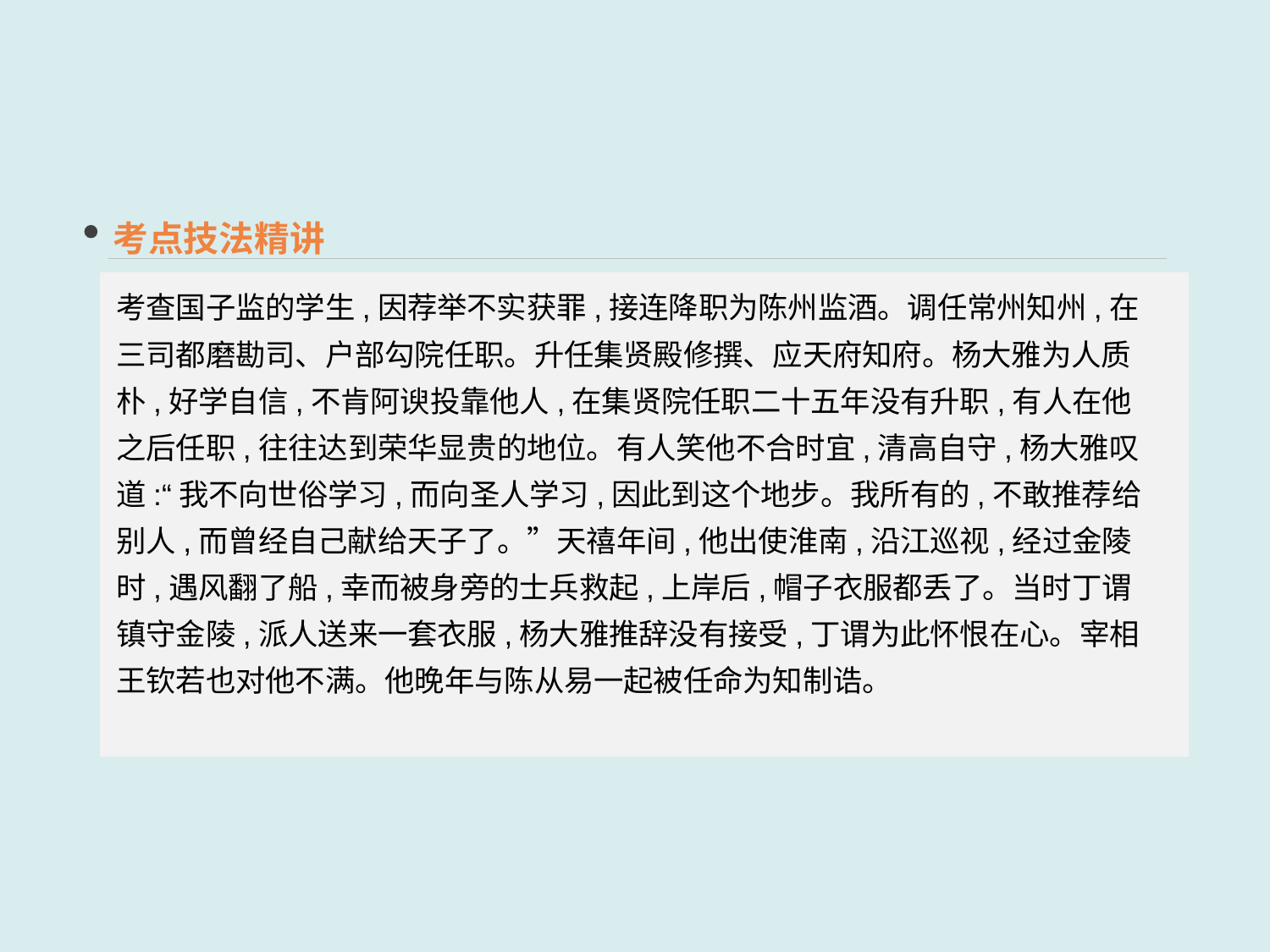

考点技法精讲

考查国子监的学生,因荐举不实获罪,接连降职为陈州监酒。调任常州知州,在三司都磨勘司、户部勾院任职。升任集贤殿修撰、应天府知府。杨大雅为人质朴,好学自信,不肯阿谀投靠他人,在集贤院任职二十五年没有升职,有人在他之后任职,往往达到荣华显贵的地位。有人笑他不合时宜,清高自守,杨大雅叹道:“我不向世俗学习,而向圣人学习,因此到这个地步。我所有的,不敢推荐给别人,而曾经自己献给天子了。”天禧年间,他出使淮南,沿江巡视,经过金陵时,遇风翻了船,幸而被身旁的士兵救起,上岸后,帽子衣服都丢了。当时丁谓镇守金陵,派人送来一套衣服,杨大雅推辞没有接受,丁谓为此怀恨在心。宰相王钦若也对他不满。他晚年与陈从易一起被任命为知制诰。